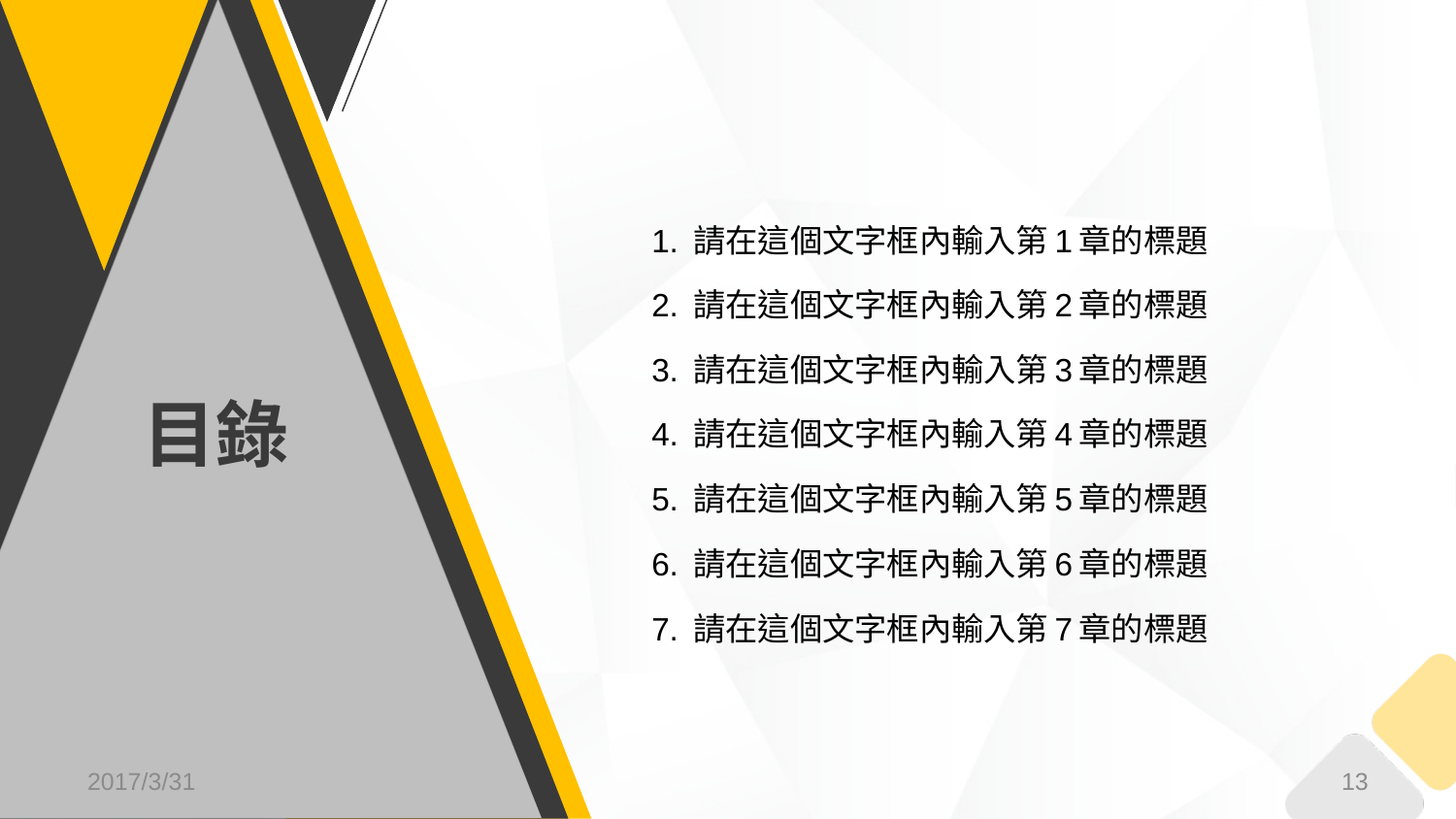

1. 請在這個文字框內輸入第1章的標題
2. 請在這個文字框內輸入第2章的標題
3. 請在這個文字框內輸入第3章的標題
4. 請在這個文字框內輸入第4章的標題
5. 請在這個文字框內輸入第5章的標題
6. 請在這個文字框內輸入第6章的標題
7. 請在這個文字框內輸入第7章的標題
# 目錄
2017/3/31
13